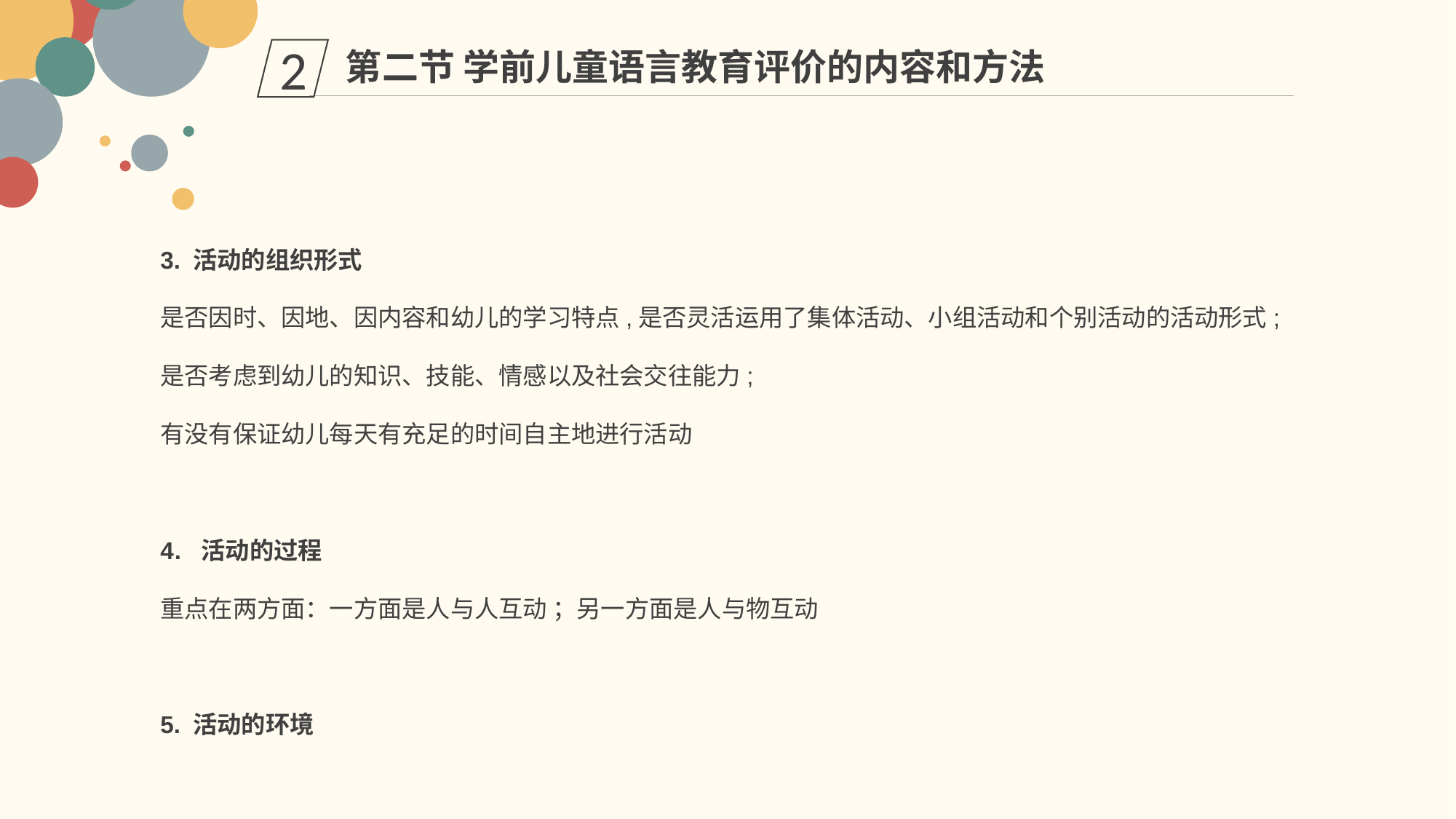

第二节 学前儿童语言教育评价的内容和方法
2
3. 活动的组织形式
是否因时、因地、因内容和幼儿的学习特点,是否灵活运用了集体活动、小组活动和个别活动的活动形式;
是否考虑到幼儿的知识、技能、情感以及社会交往能力;
有没有保证幼儿每天有充足的时间自主地进行活动

活动的过程
重点在两方面：一方面是人与人互动 ；另一方面是人与物互动

5. 活动的环境